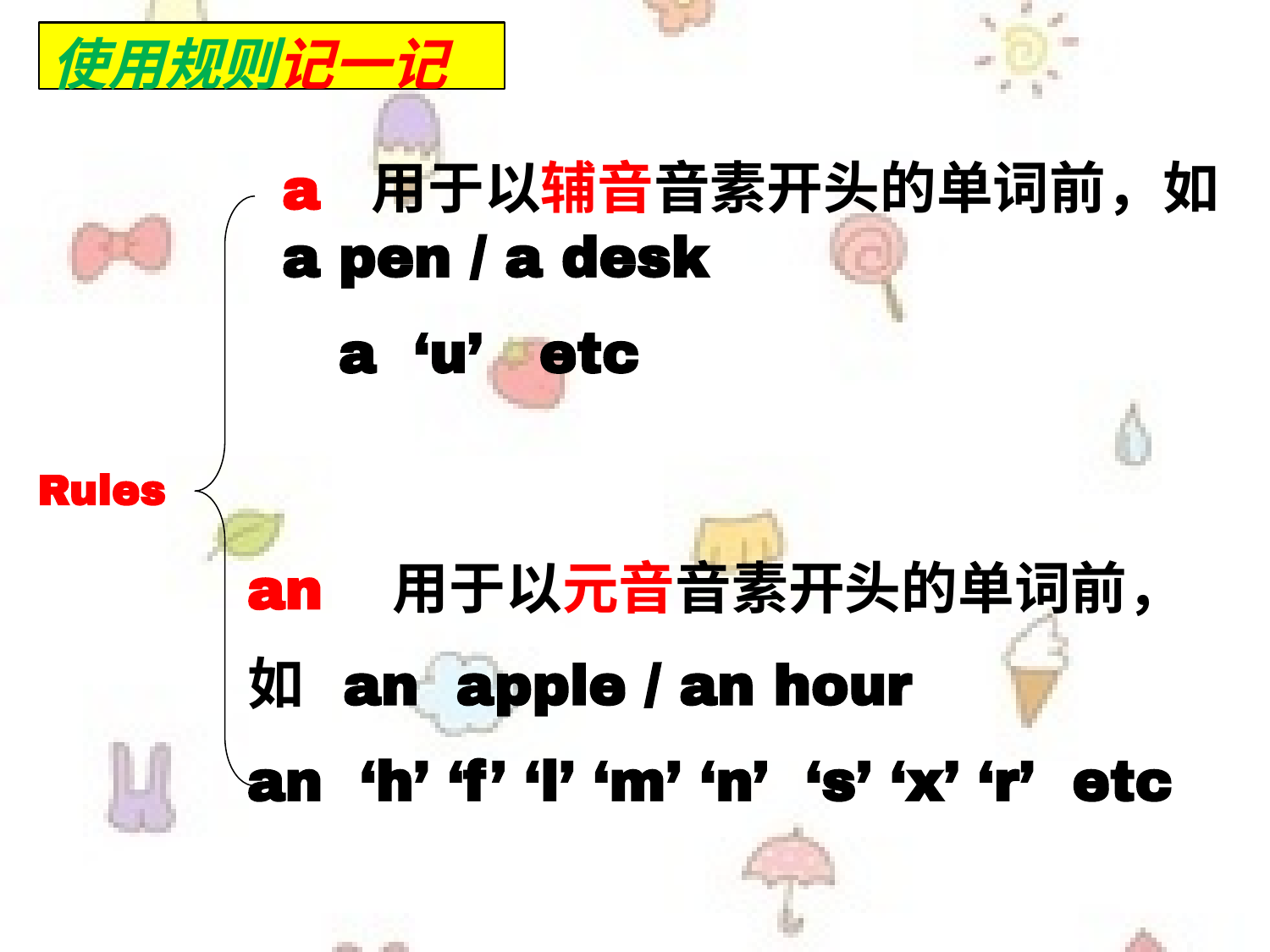

使用规则记一记
a  用于以辅音音素开头的单词前，如 a pen / a desk
   a  ‘u’   etc

Rules
an   用于以元音音素开头的单词前，
如  an  apple / an hour
an  ‘h’ ‘f’ ‘l’ ‘m’ ‘n’  ‘s’ ‘x’ ‘r’  etc